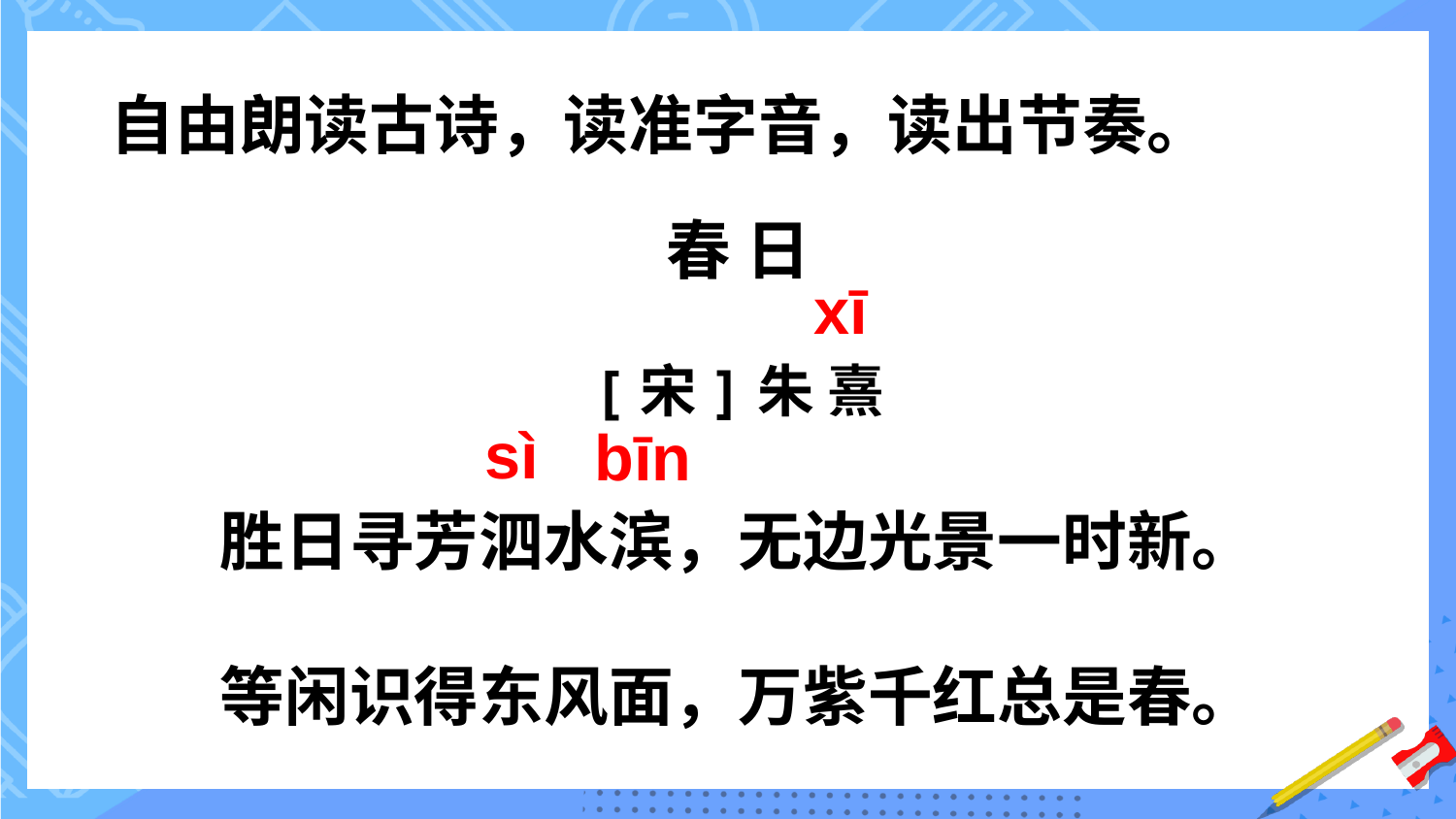

自由朗读古诗，读准字音，读出节奏。
春 日
[宋]朱 熹
胜日寻芳泗水滨，无边光景一时新。
等闲识得东风面，万紫千红总是春。
xī
sì
bīn